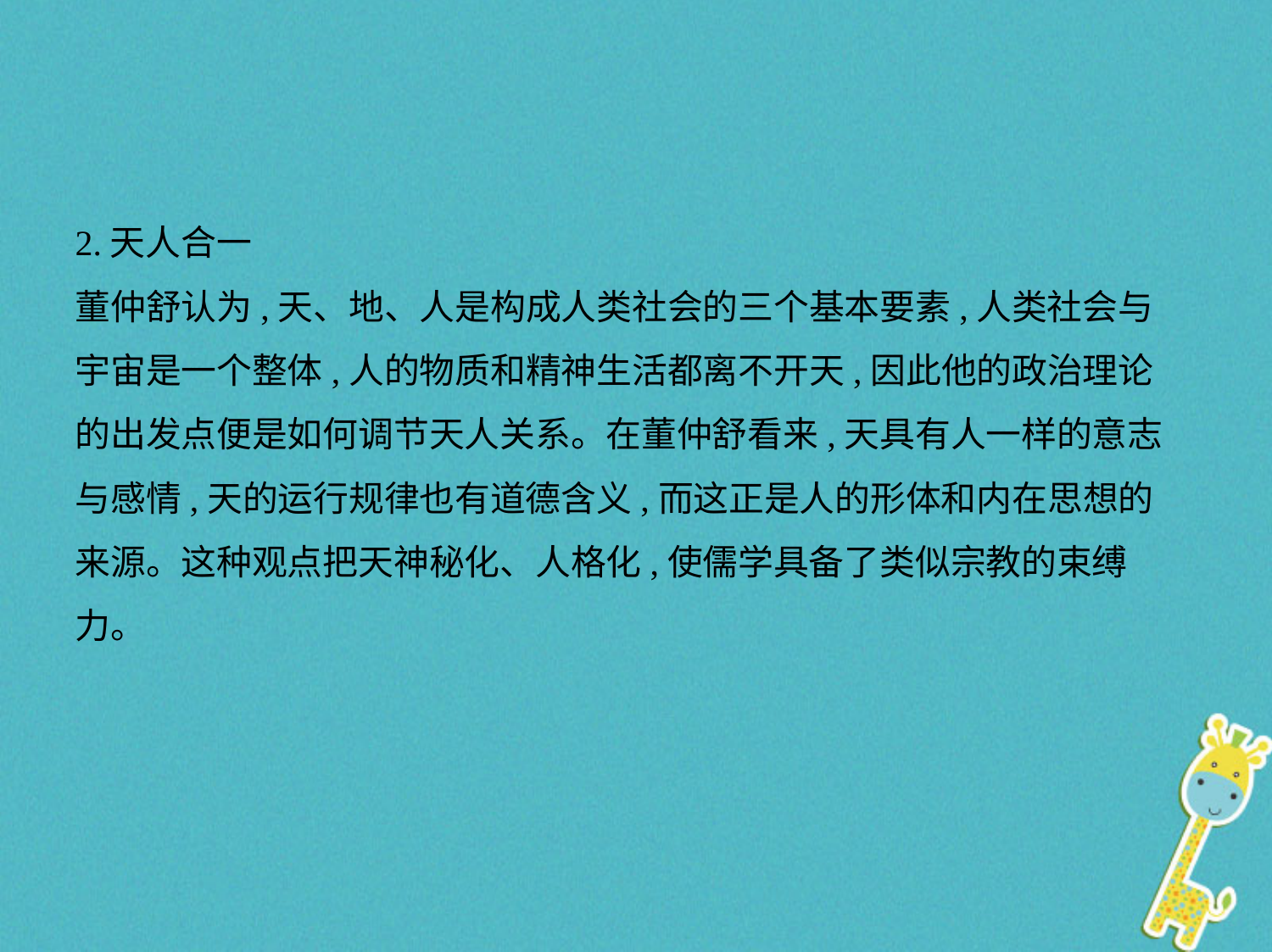

2.天人合一
董仲舒认为,天、地、人是构成人类社会的三个基本要素,人类社会与
宇宙是一个整体,人的物质和精神生活都离不开天,因此他的政治理论
的出发点便是如何调节天人关系。在董仲舒看来,天具有人一样的意志
与感情,天的运行规律也有道德含义,而这正是人的形体和内在思想的
来源。这种观点把天神秘化、人格化,使儒学具备了类似宗教的束缚
力。